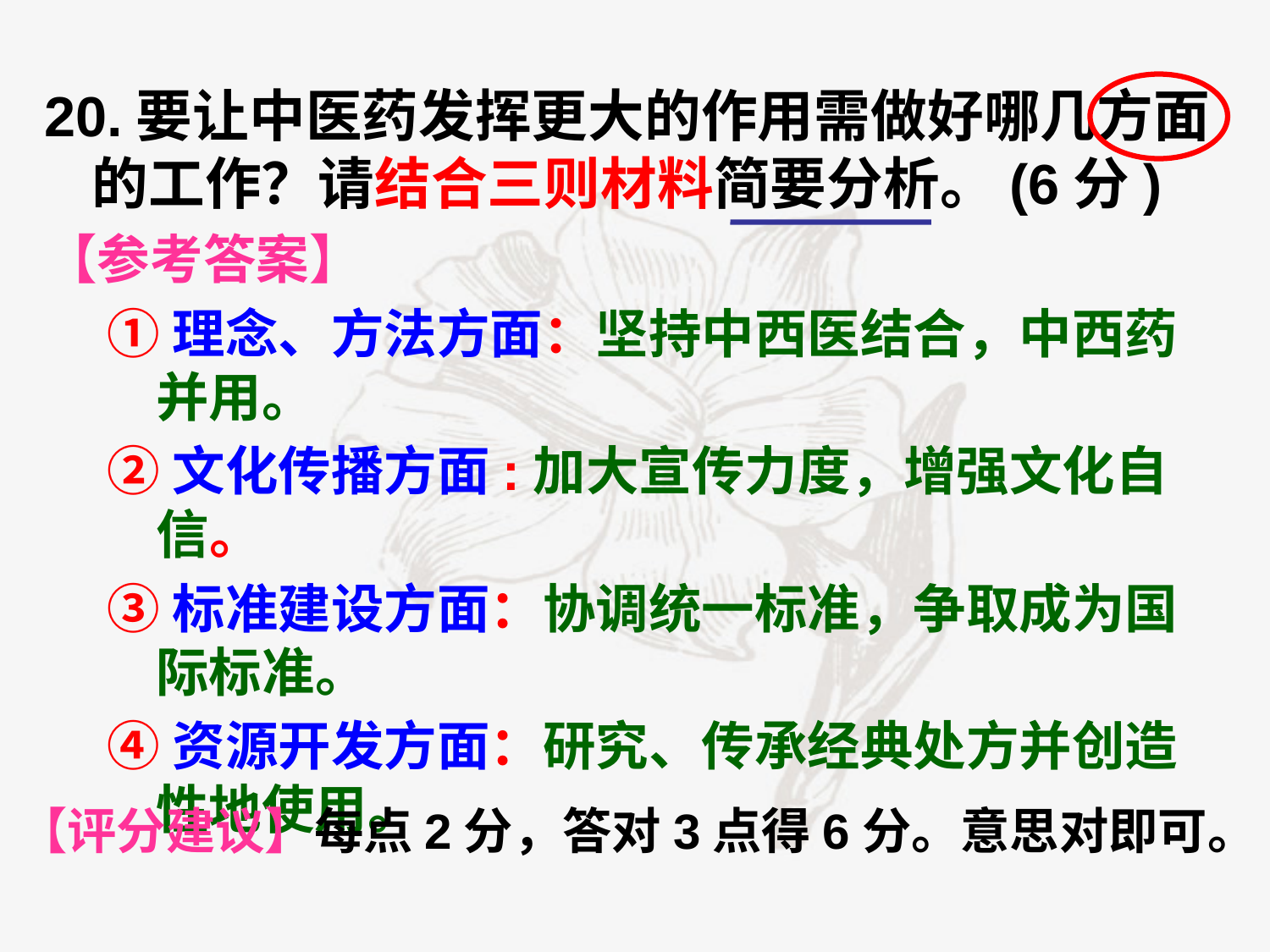

20.要让中医药发挥更大的作用需做好哪几方面的工作？请结合三则材料简要分析。(6分)
【参考答案】
①理念、方法方面：坚持中西医结合，中西药并用。
②文化传播方面:加大宣传力度，增强文化自信。
③标准建设方面：协调统一标准，争取成为国际标准。
④资源开发方面：研究、传承经典处方并创造性地使用。

【评分建议】每点2分，答对3点得6分。意思对即可。